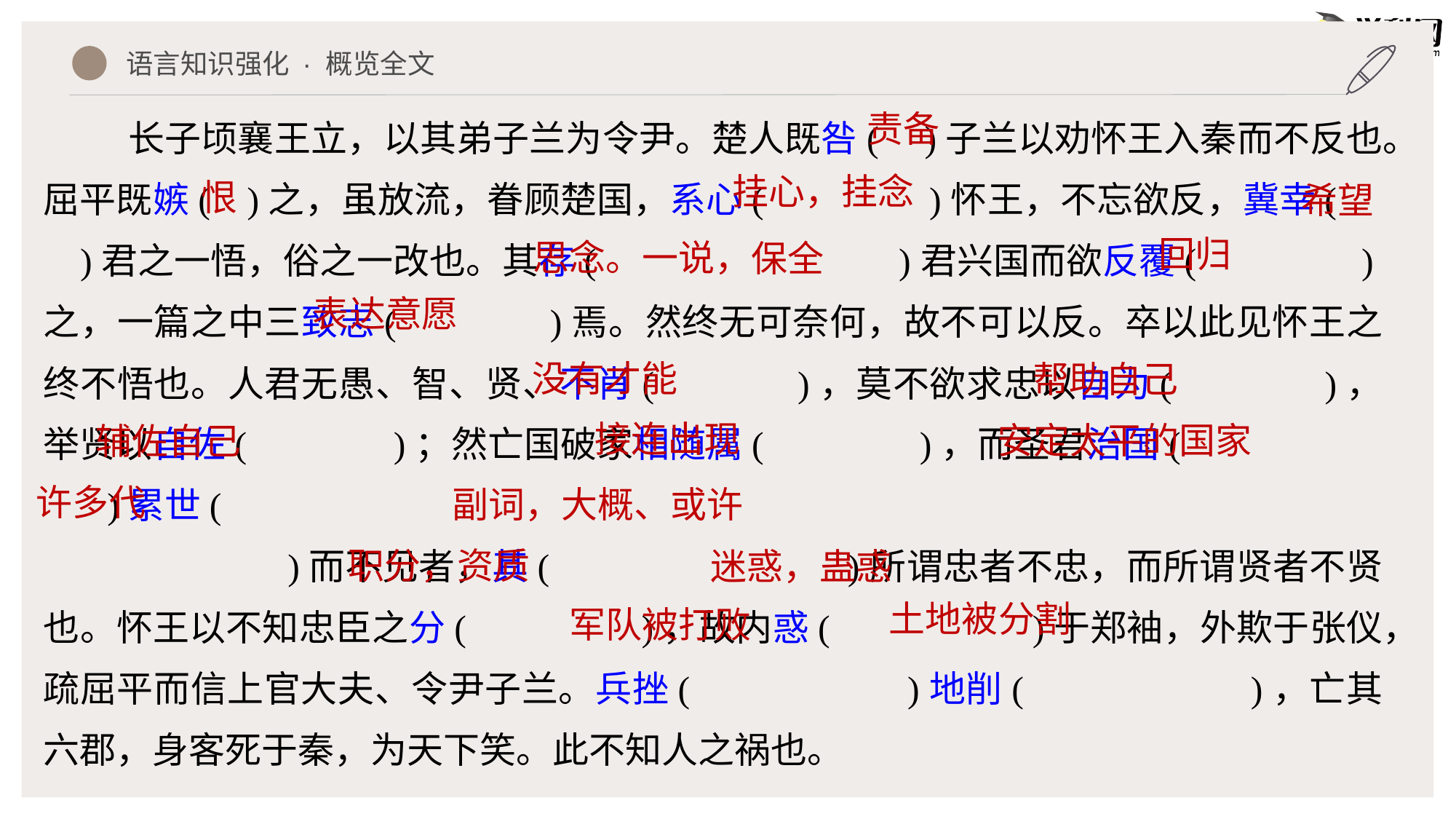

语言知识强化 · 概览全文

长子顷襄王立，以其弟子兰为令尹。楚人既咎(     )子兰以劝怀王入秦而不反也。屈平既嫉(    )之，虽放流，眷顾楚国，系心(                  )怀王，不忘欲反，冀幸(          )君之一悟，俗之一改也。其存(                                 )君兴国而欲反覆(                  )之，一篇之中三致志(                )焉。然终无可奈何，故不可以反。卒以此见怀王之终不悟也。人君无愚、智、贤、不肖(               )，莫不欲求忠以自为(                )，举贤以自佐(                )；然亡国破家相随属(                 )，而圣君治国(                              )累世(
                 )而不见者，其(                                )所谓忠者不忠，而所谓贤者不贤也。怀王以不知忠臣之分(                   )，故内惑(                      )于郑袖，外欺于张仪，疏屈平而信上官大夫、令尹子兰。兵挫(                       )地削(                        )，亡其六郡，身客死于秦，为天下笑。此不知人之祸也。
责备
挂心，挂念
恨
希望
回归
思念。一说，
保全
表达意愿
没有才能
帮助自己
接连出现
安定太平的国家
辅佐自己
许多
代
副词，大概、或许
职分，资质
迷惑，蛊惑
分割
土地被
军队被打败